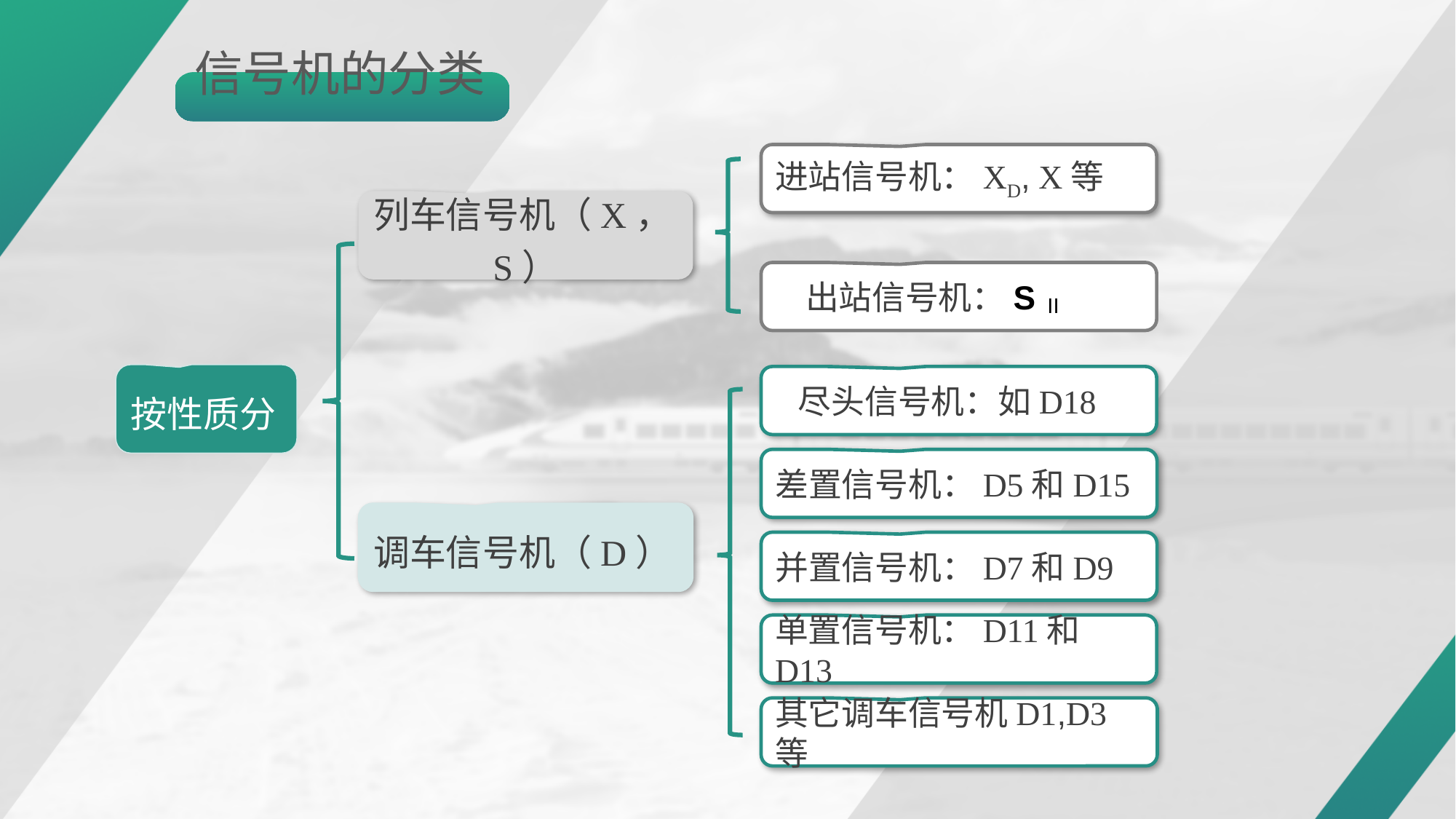

信号机的分类

进站信号机：XD, X等

列车信号机（X，S）

   出站信号机：S
ΙI
按性质分
  尽头信号机：如D18

差置信号机：D5和D15
调车信号机（D）
并置信号机：D7和D9
单置信号机：D11和D13
其它调车信号机D1,D3等